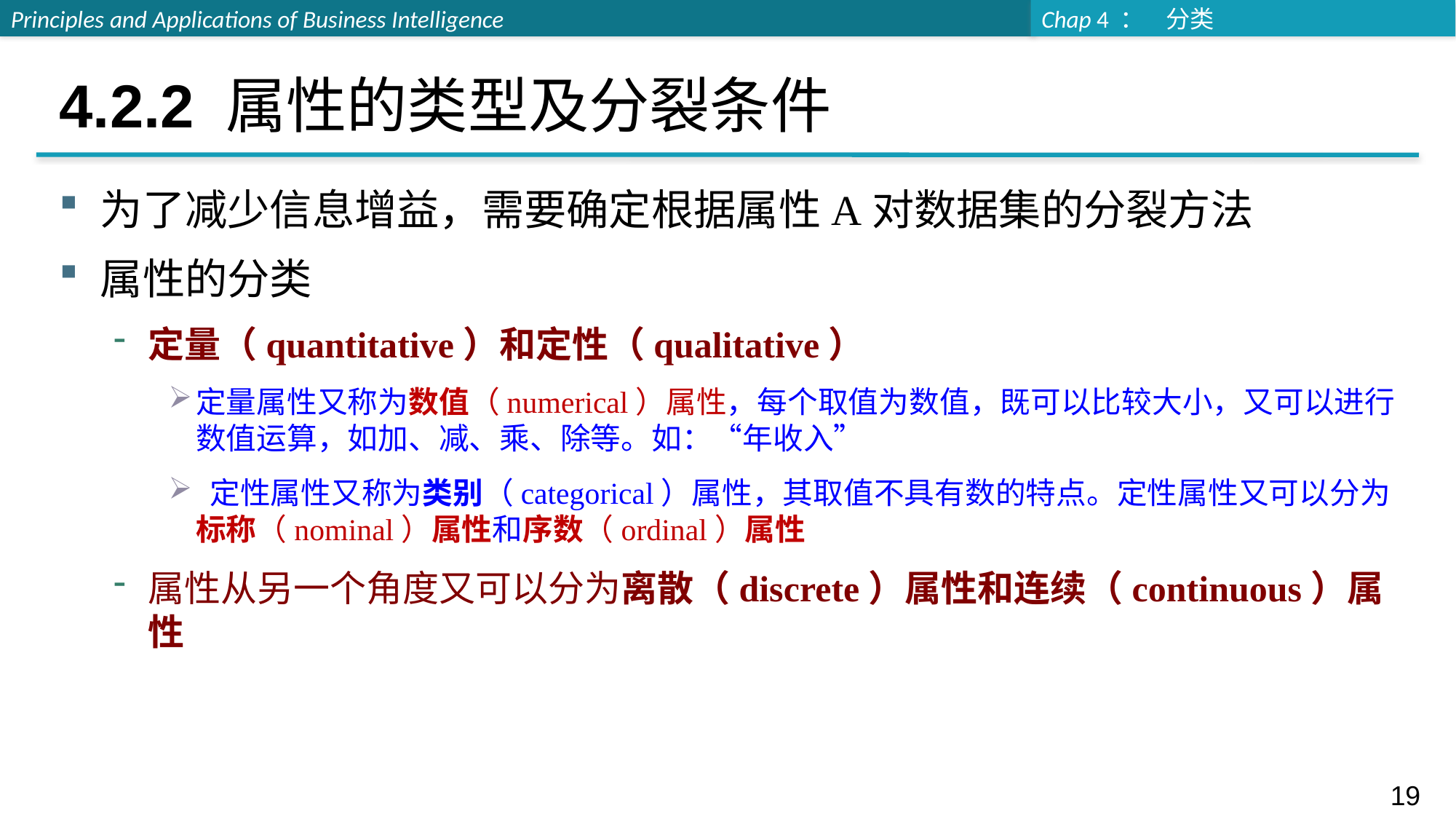

# 4.2.2 属性的类型及分裂条件
为了减少信息增益，需要确定根据属性A对数据集的分裂方法
属性的分类
定量（quantitative）和定性（qualitative）
定量属性又称为数值（numerical）属性，每个取值为数值，既可以比较大小，又可以进行数值运算，如加、减、乘、除等。如：“年收入”
 定性属性又称为类别（categorical）属性，其取值不具有数的特点。定性属性又可以分为标称（nominal）属性和序数（ordinal）属性
属性从另一个角度又可以分为离散（discrete）属性和连续（continuous）属性